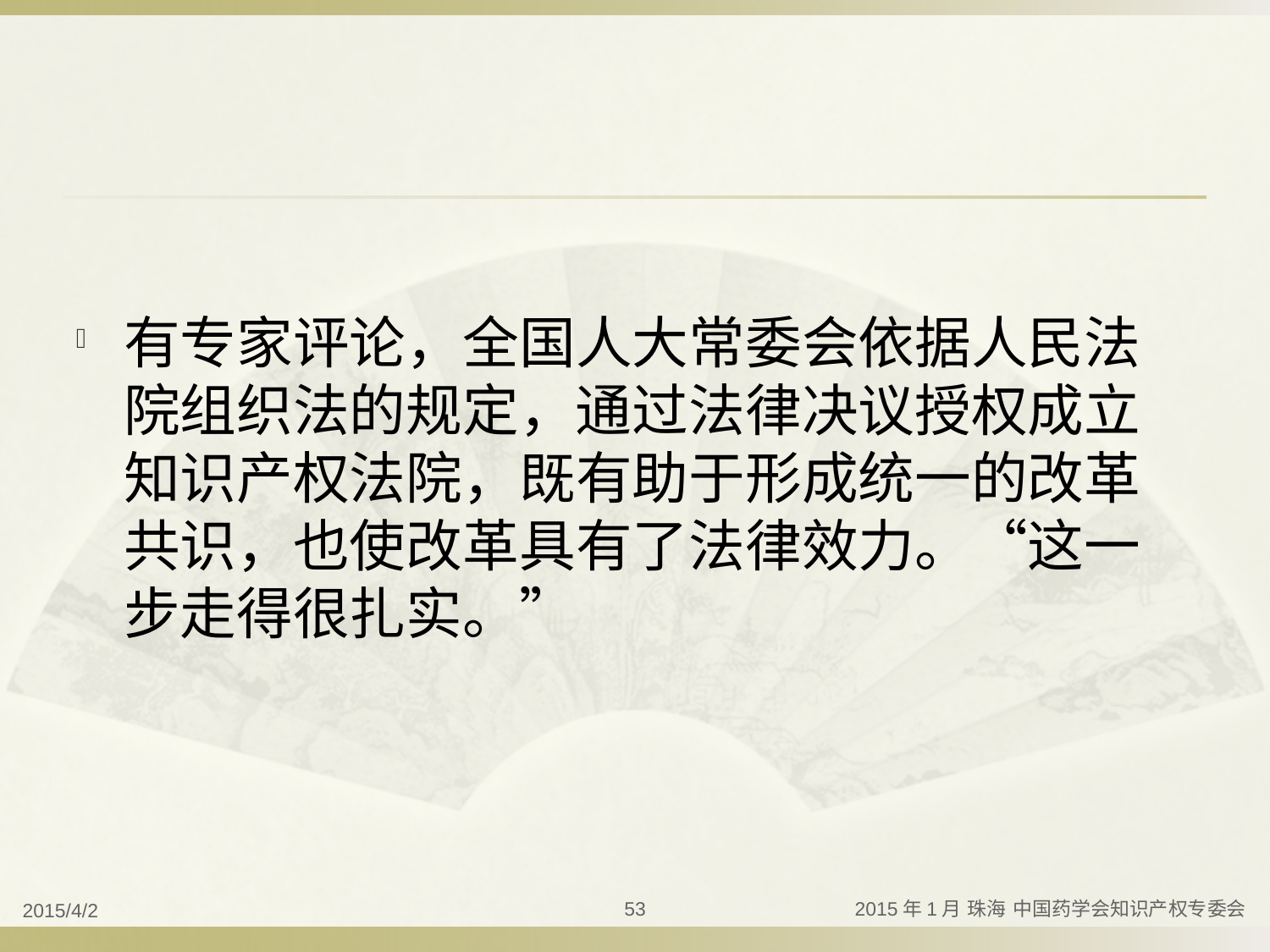

#

有专家评论，全国人大常委会依据人民法院组织法的规定，通过法律决议授权成立知识产权法院，既有助于形成统一的改革共识，也使改革具有了法律效力。“这一步走得很扎实。”
2015/4/2
53
2015年1月 珠海 中国药学会知识产权专委会